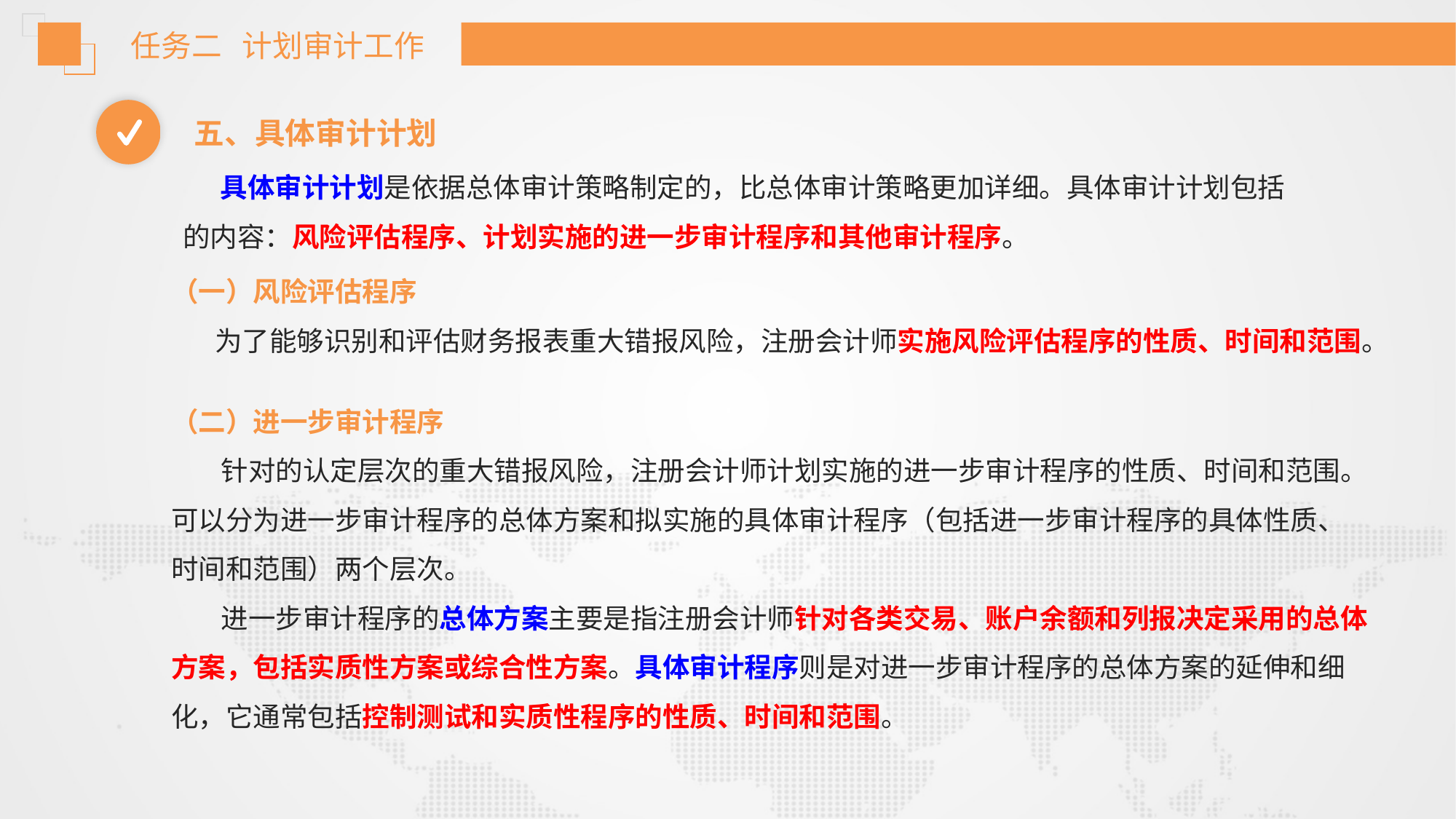

任务二   计划审计工作

五、具体审计计划
     具体审计计划是依据总体审计策略制定的，比总体审计策略更加详细。具体审计计划包括的内容：风险评估程序、计划实施的进一步审计程序和其他审计程序。
（一）风险评估程序
      为了能够识别和评估财务报表重大错报风险，注册会计师实施风险评估程序的性质、时间和范围。
（二）进一步审计程序
       针对的认定层次的重大错报风险，注册会计师计划实施的进一步审计程序的性质、时间和范围。可以分为进一步审计程序的总体方案和拟实施的具体审计程序（包括进一步审计程序的具体性质、时间和范围）两个层次。
       进一步审计程序的总体方案主要是指注册会计师针对各类交易、账户余额和列报决定采用的总体方案，包括实质性方案或综合性方案。具体审计程序则是对进一步审计程序的总体方案的延伸和细化，它通常包括控制测试和实质性程序的性质、时间和范围。